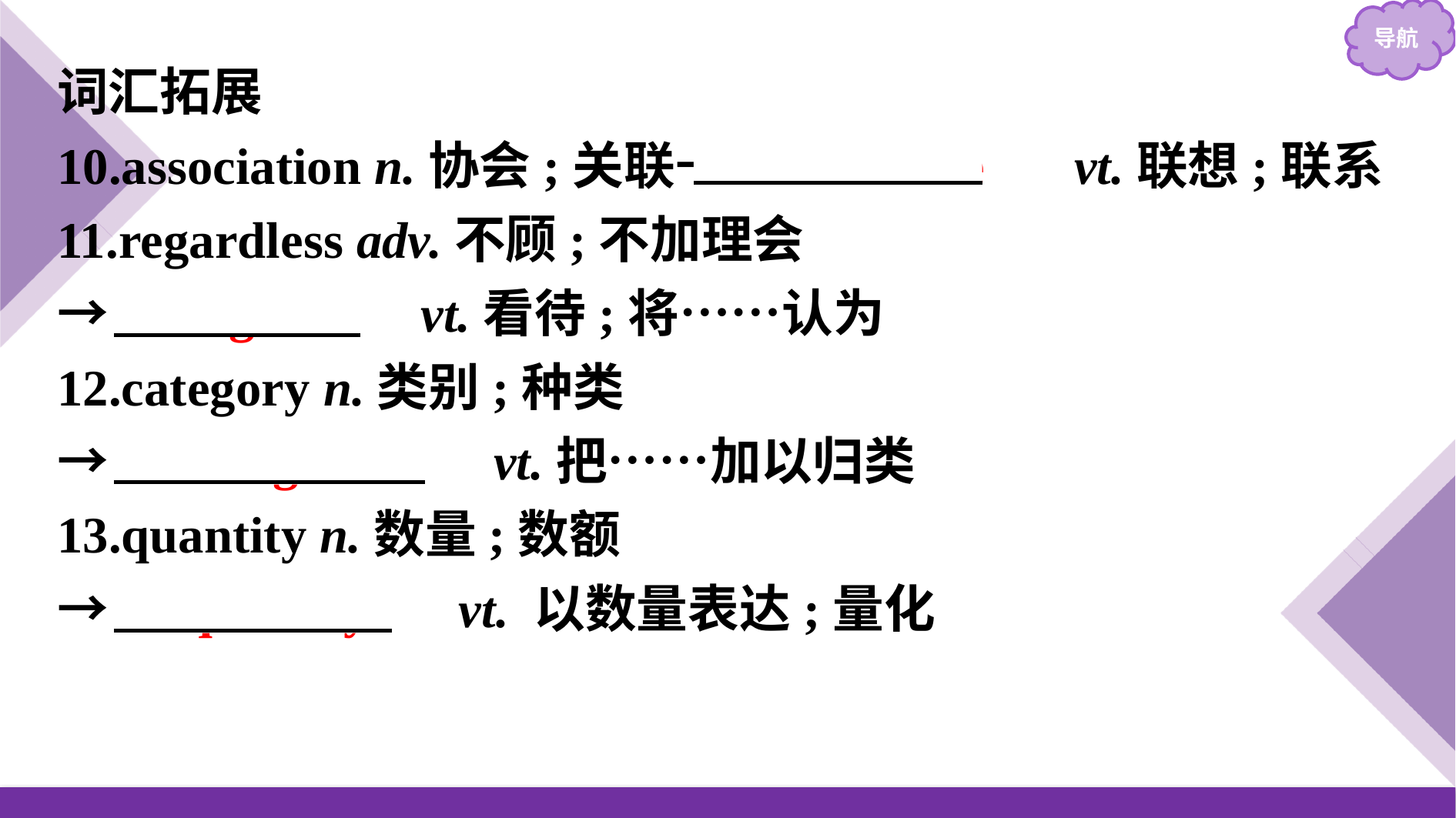

词汇拓展
10.association n.协会;关联→　associate　 vt.联想;联系
11.regardless adv.不顾;不加理会
→　regard　 vt.看待;将……认为
12.category n.类别;种类
→　categorise　 vt.把……加以归类
13.quantity n.数量;数额
→　quantify　 vt. 以数量表达;量化